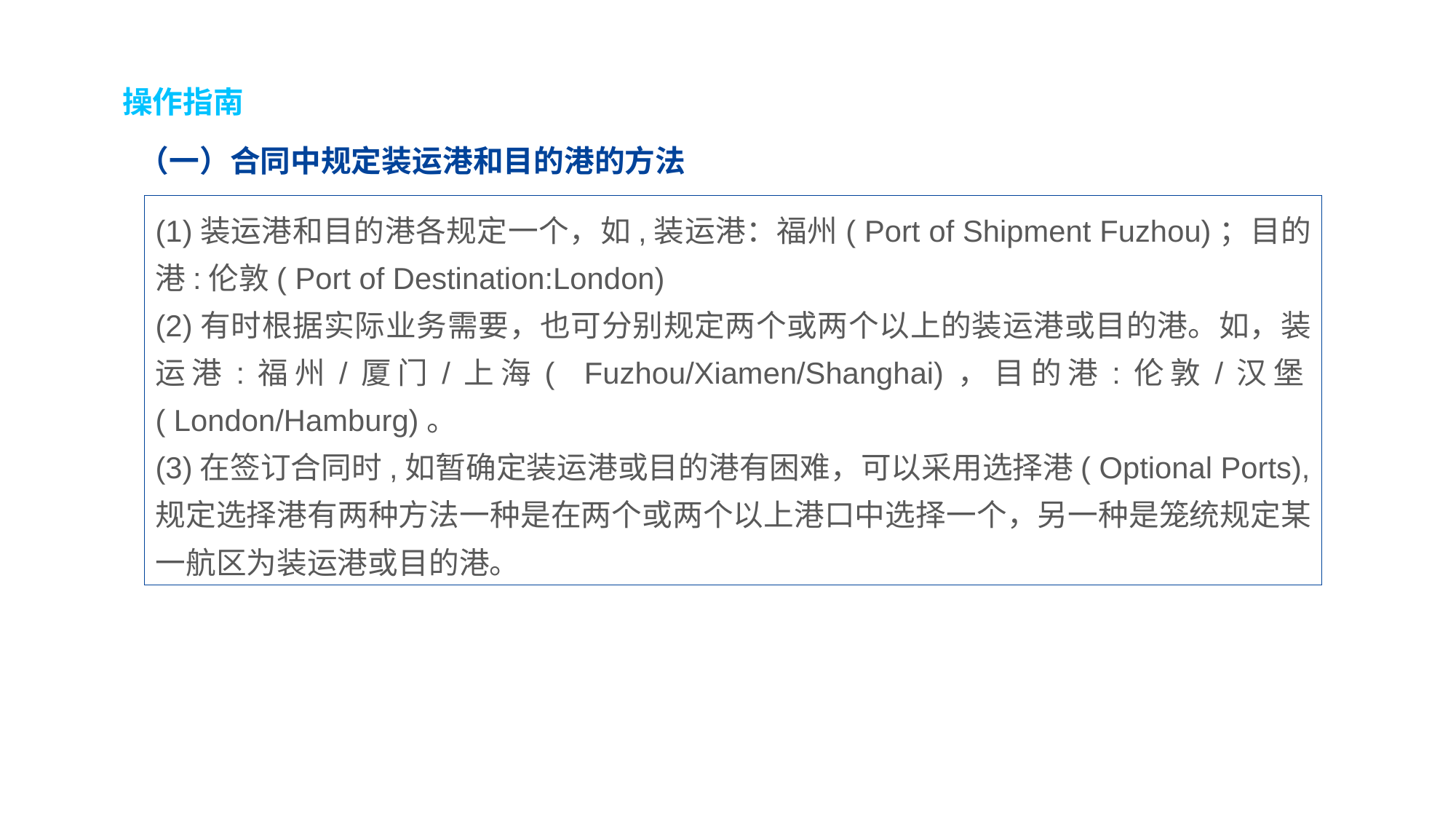

操作指南
（一）合同中规定装运港和目的港的方法
(1)装运港和目的港各规定一个，如,装运港：福州( Port of Shipment Fuzhou)；目的港:伦敦( Port of Destination:London)
(2)有时根据实际业务需要，也可分别规定两个或两个以上的装运港或目的港。如，装运港:福州/厦门/上海(  Fuzhou/Xiamen/Shanghai)，目的港:伦敦/汉堡( London/Hamburg)。
(3)在签订合同时,如暂确定装运港或目的港有困难，可以采用选择港( Optional Ports),规定选择港有两种方法一种是在两个或两个以上港口中选择一个，另一种是笼统规定某一航区为装运港或目的港。